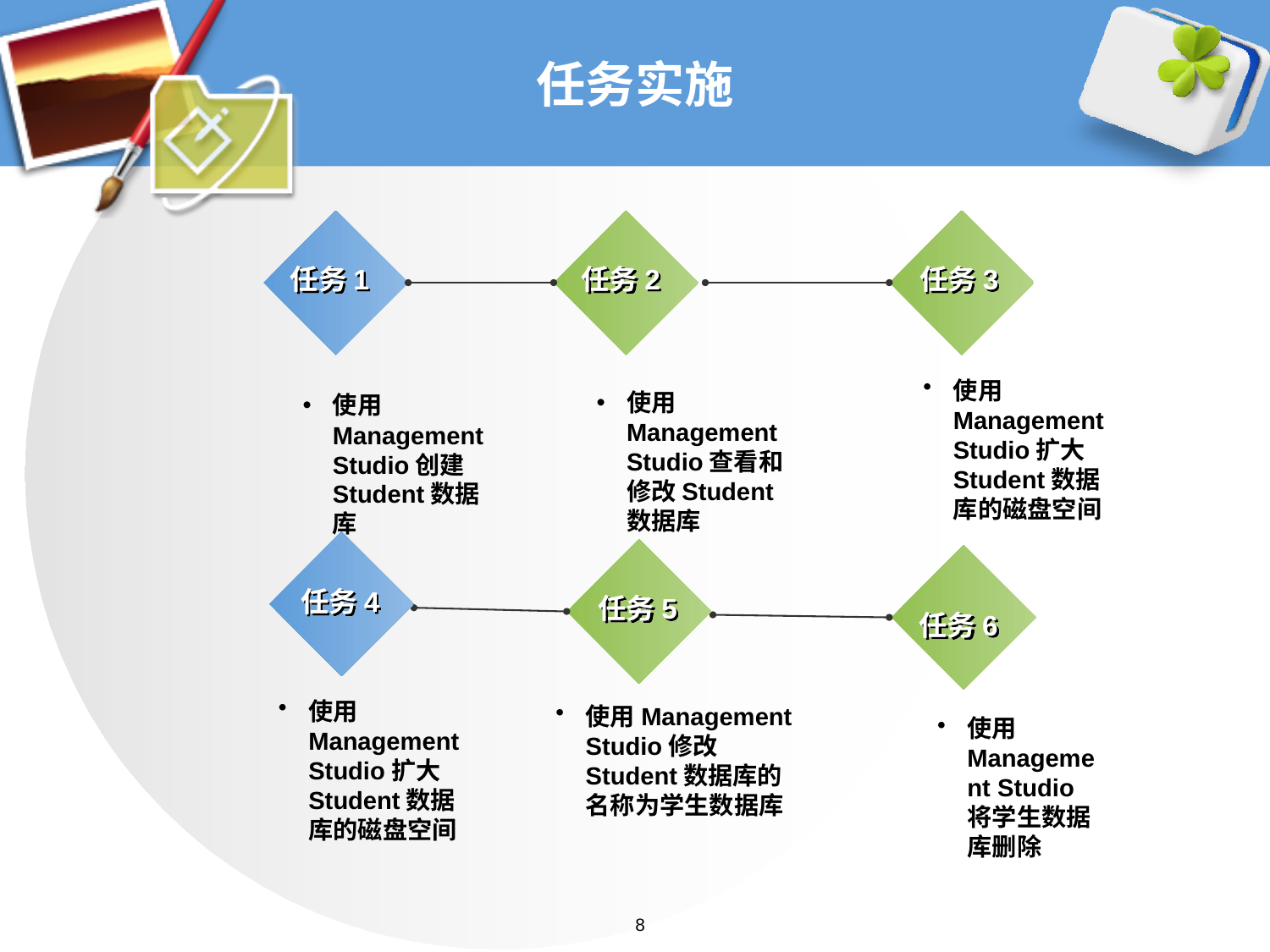

# 任务实施

任务1
任务2
任务3
使用Management Studio扩大Student数据库的磁盘空间
使用Management Studio查看和修改Student数据库
使用Management Studio创建Student数据库

任务4
任务5
任务6
使用Management Studio扩大Student数据库的磁盘空间
使用Management Studio修改Student数据库的名称为学生数据库
使用Management Studio将学生数据库删除
8